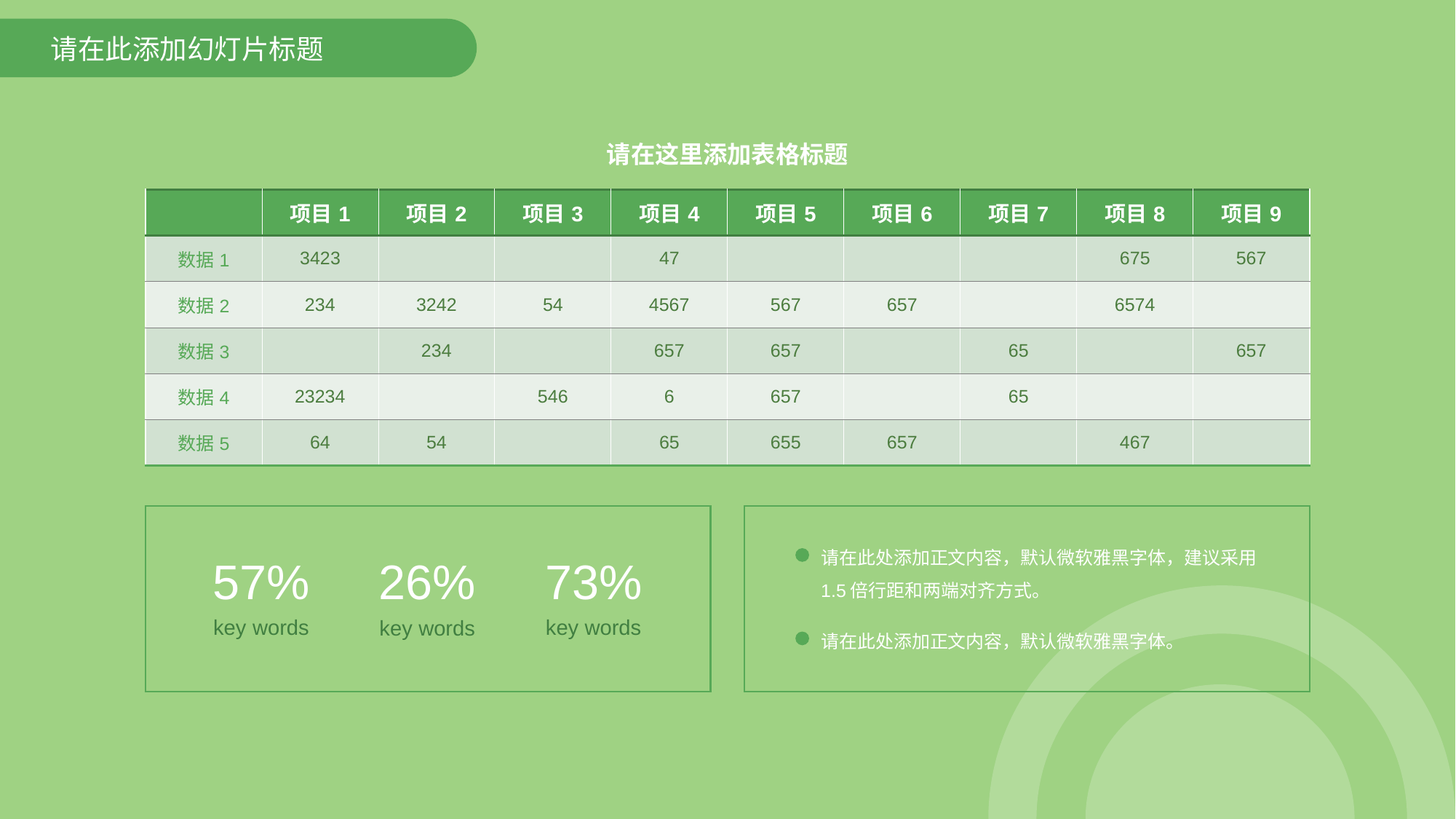

请在此添加幻灯片标题
请在这里添加表格标题
|  | 项目1 | 项目2 | 项目3 | 项目4 | 项目5 | 项目6 | 项目7 | 项目8 | 项目9 |
| --- | --- | --- | --- | --- | --- | --- | --- | --- | --- |
| 数据1 | 3423 |  |  | 47 |  |  |  | 675 | 567 |
| 数据2 | 234 | 3242 | 54 | 4567 | 567 | 657 |  | 6574 |  |
| 数据3 |  | 234 |  | 657 | 657 |  | 65 |  | 657 |
| 数据4 | 23234 |  | 546 | 6 | 657 |  | 65 |  |  |
| 数据5 | 64 | 54 |  | 65 | 655 | 657 |  | 467 |  |

请在此处添加正文内容，默认微软雅黑字体，建议采用1.5倍行距和两端对齐方式。

57%
26%
73%
key words
key words
key words
请在此处添加正文内容，默认微软雅黑字体。